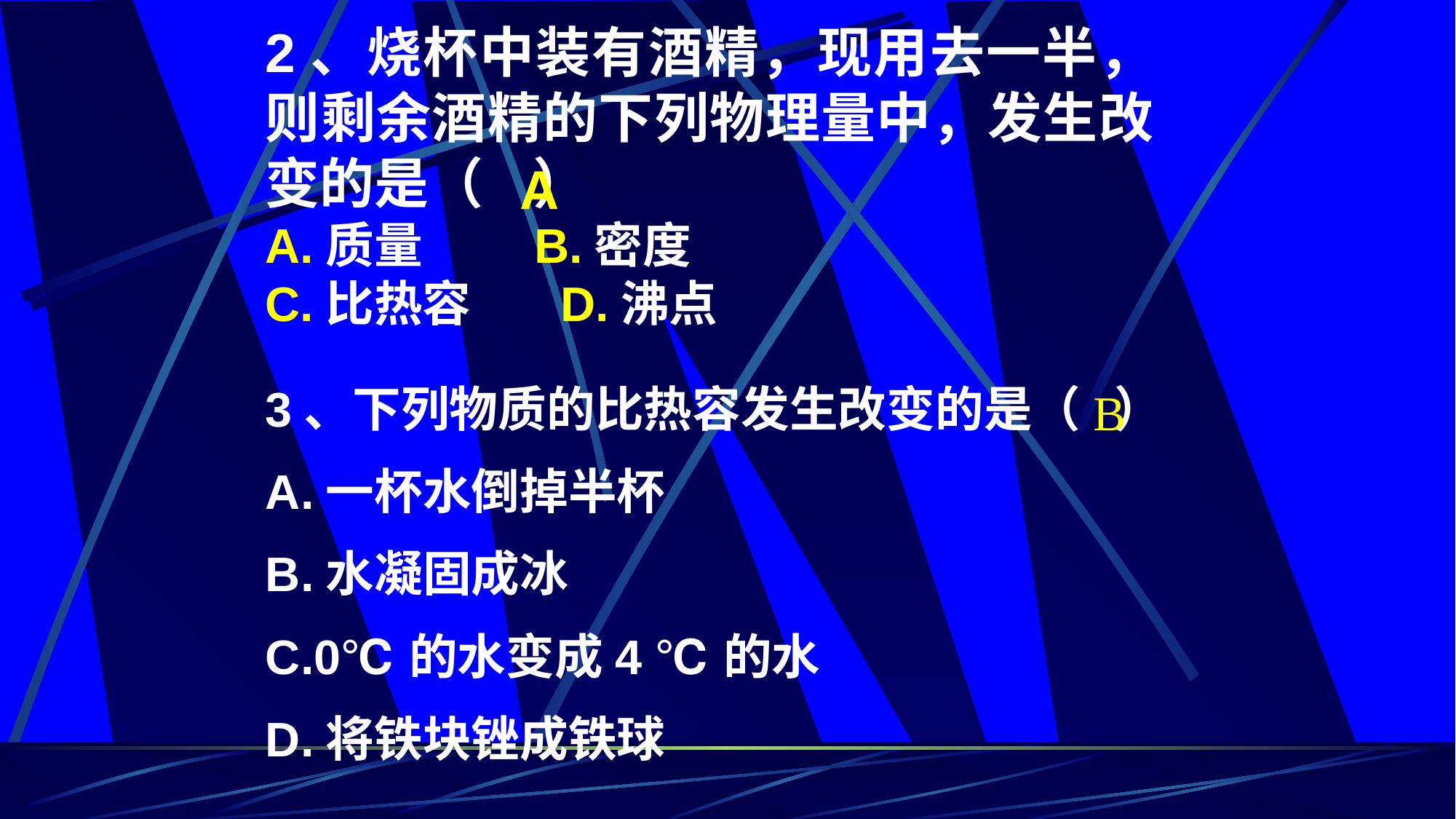

2、烧杯中装有酒精，现用去一半，则剩余酒精的下列物理量中，发生改变的是（    ）
A.质量         B.密度
C.比热容       D.沸点
A
3、下列物质的比热容发生改变的是（   ）
A.一杯水倒掉半杯
B.水凝固成冰
C.0℃的水变成4 ℃的水
D.将铁块锉成铁球
B